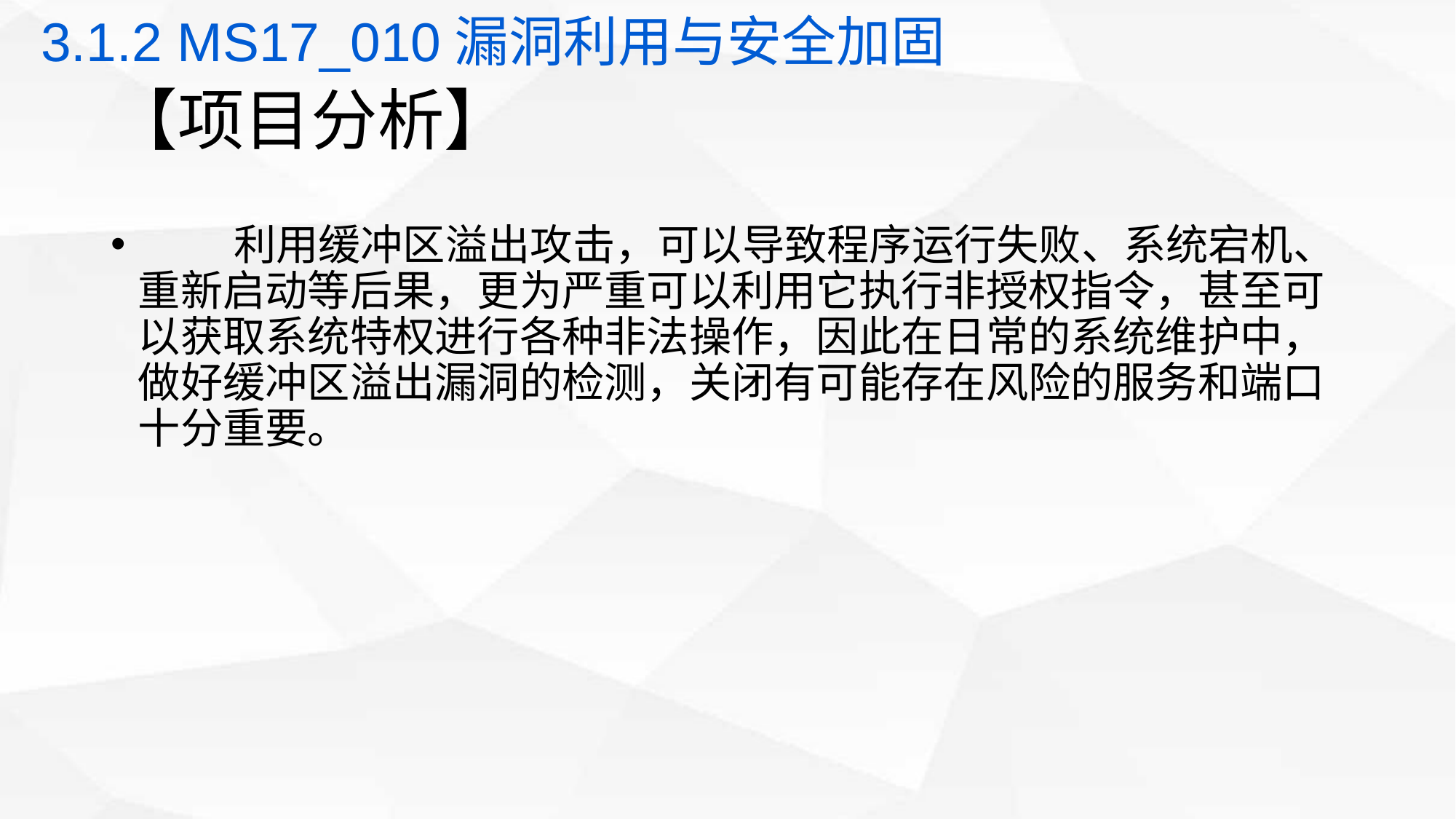

3.1.2 MS17_010漏洞利用与安全加固
# 【项目分析】
         利用缓冲区溢出攻击，可以导致程序运行失败、系统宕机、重新启动等后果，更为严重可以利用它执行非授权指令，甚至可以获取系统特权进行各种非法操作，因此在日常的系统维护中，做好缓冲区溢出漏洞的检测，关闭有可能存在风险的服务和端口十分重要。